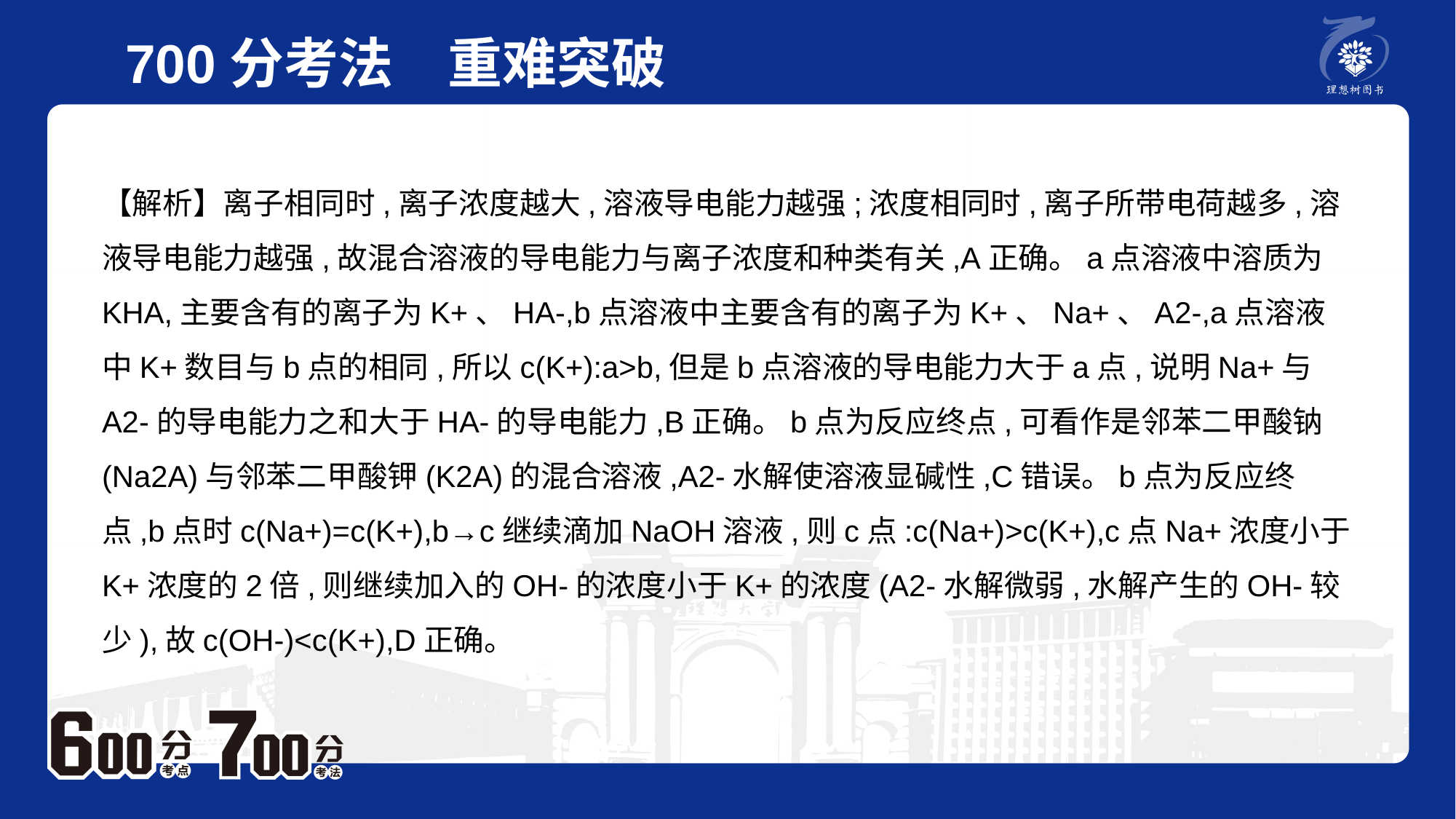

700分考法　重难突破
【解析】离子相同时,离子浓度越大,溶液导电能力越强;浓度相同时,离子所带电荷越多,溶液导电能力越强,故混合溶液的导电能力与离子浓度和种类有关,A正确。a点溶液中溶质为KHA,主要含有的离子为K+、HA-,b点溶液中主要含有的离子为K+、Na+、A2-,a点溶液中K+数目与b点的相同,所以c(K+):a>b,但是b点溶液的导电能力大于a点,说明Na+与A2-的导电能力之和大于HA-的导电能力,B正确。b点为反应终点,可看作是邻苯二甲酸钠(Na2A)与邻苯二甲酸钾(K2A)的混合溶液,A2-水解使溶液显碱性,C错误。b点为反应终点,b点时c(Na+)=c(K+),b→c继续滴加NaOH溶液,则c点:c(Na+)>c(K+),c点Na+浓度小于K+浓度的2倍,则继续加入的OH-的浓度小于K+的浓度(A2-水解微弱,水解产生的OH-较少),故c(OH-)<c(K+),D正确。